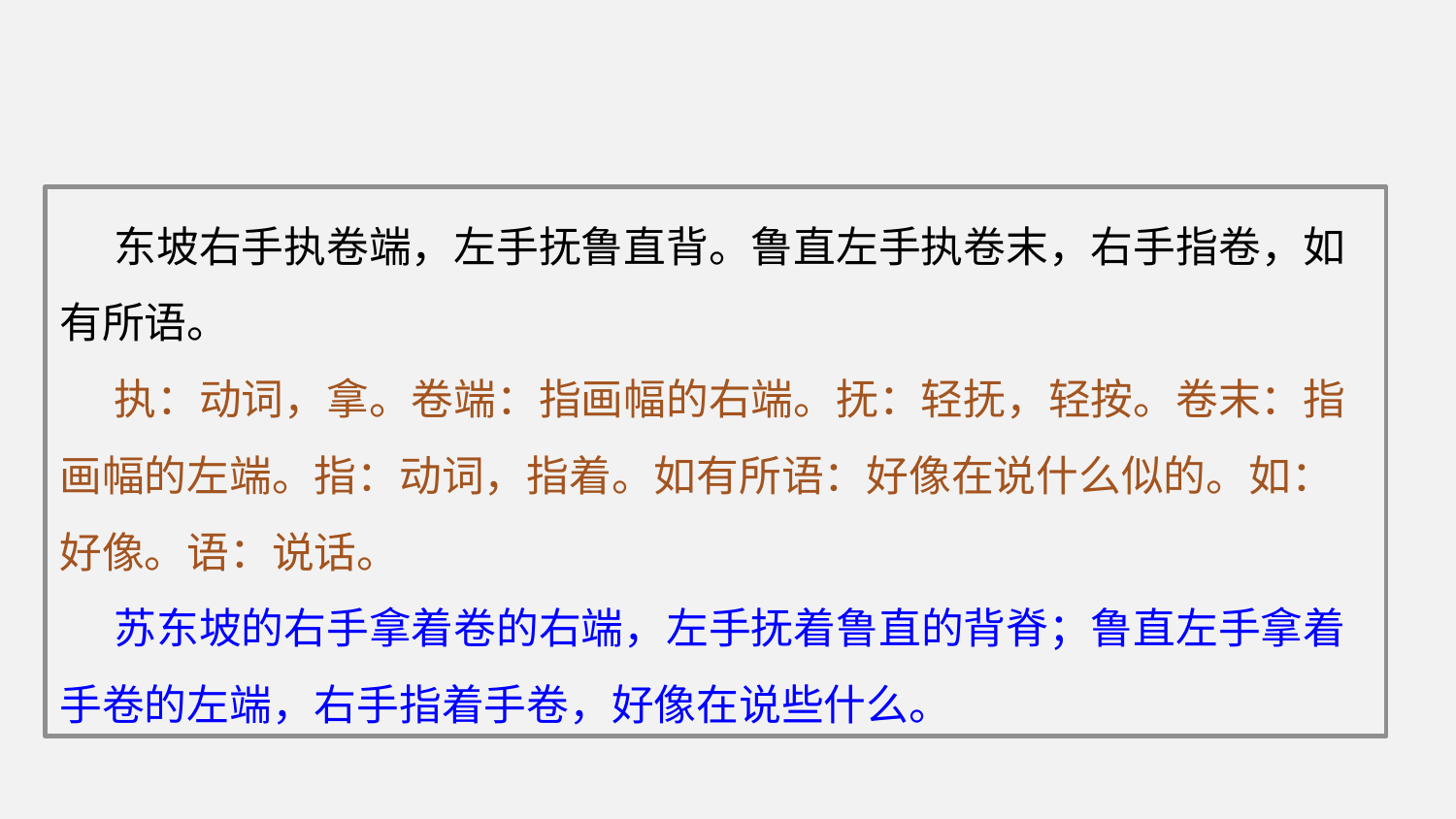

东坡右手执卷端，左手抚鲁直背。鲁直左手执卷末，右手指卷，如有所语。
执：动词，拿。卷端：指画幅的右端。抚：轻抚，轻按。卷末：指画幅的左端。指：动词，指着。如有所语：好像在说什么似的。如：好像。语：说话。
苏东坡的右手拿着卷的右端，左手抚着鲁直的背脊；鲁直左手拿着手卷的左端，右手指着手卷，好像在说些什么。